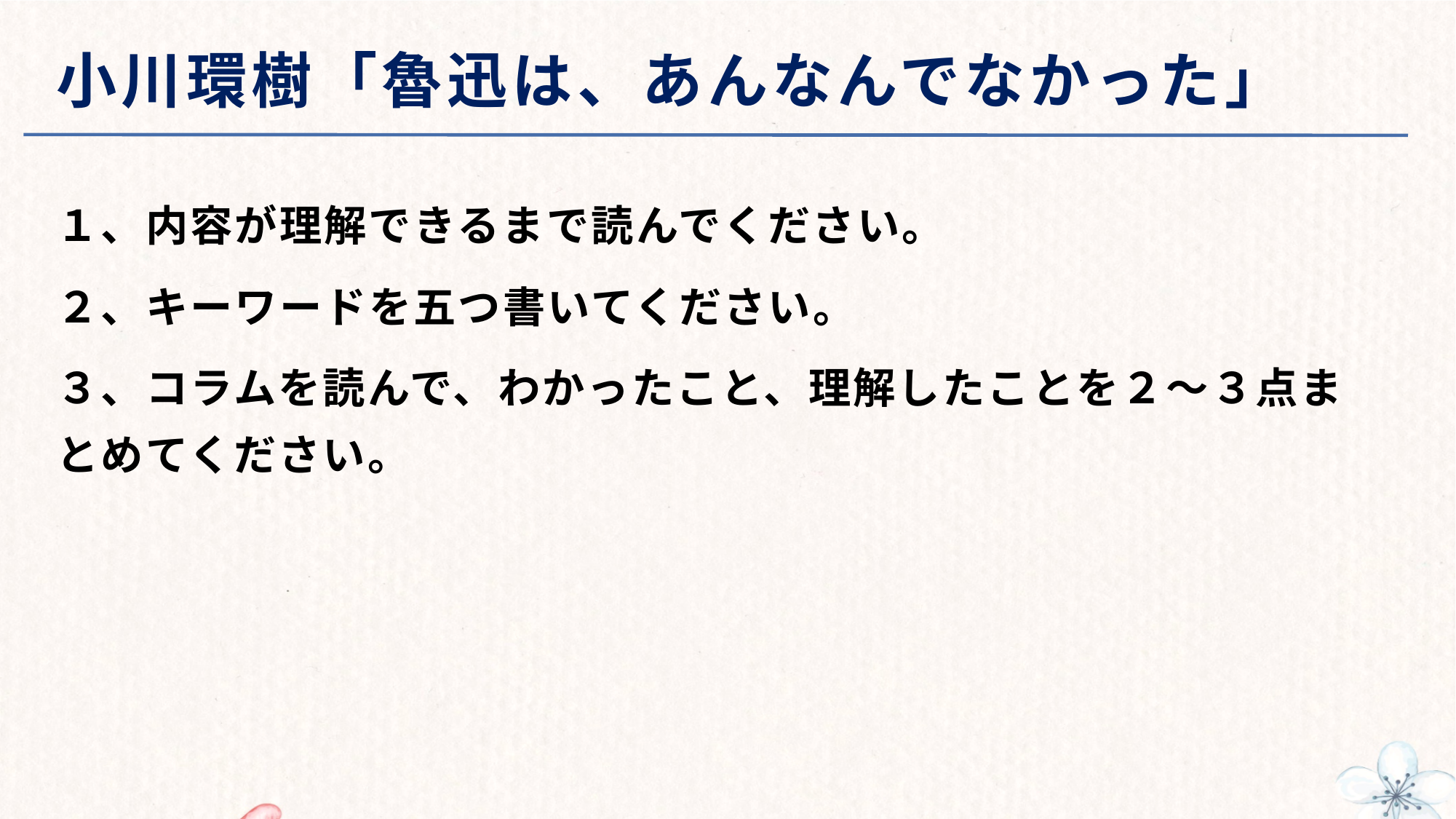

# 小川環樹「魯迅は、あんなんでなかった」
１、内容が理解できるまで読んでください。
２、キーワードを五つ書いてください。
３、コラムを読んで、わかったこと、理解したことを２～３点まとめてください。